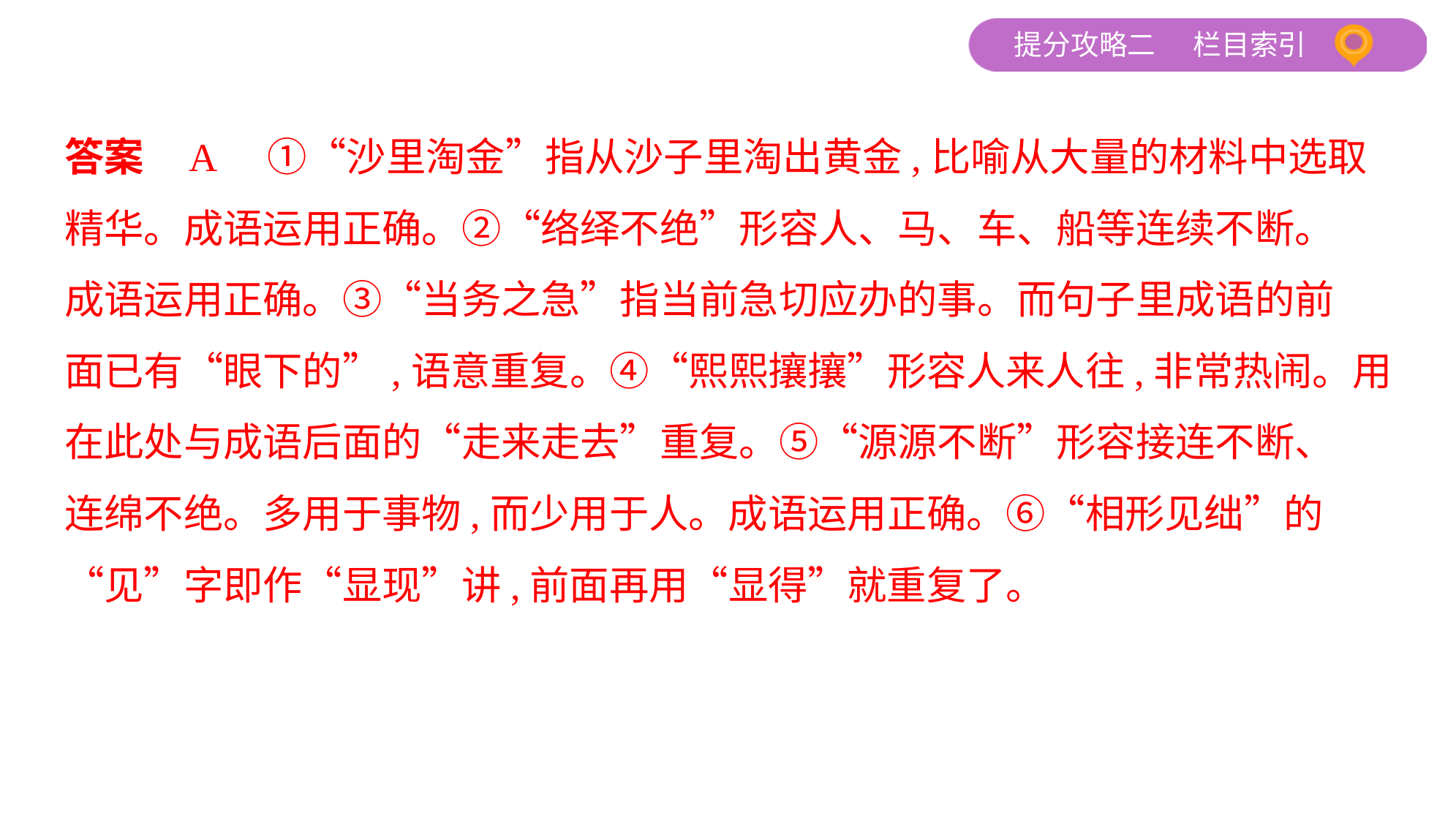

答案    A　①“沙里淘金”指从沙子里淘出黄金,比喻从大量的材料中选取
精华。成语运用正确。②“络绎不绝”形容人、马、车、船等连续不断。
成语运用正确。③“当务之急”指当前急切应办的事。而句子里成语的前
面已有“眼下的”,语意重复。④“熙熙攘攘”形容人来人往,非常热闹。用
在此处与成语后面的“走来走去”重复。⑤“源源不断”形容接连不断、
连绵不绝。多用于事物,而少用于人。成语运用正确。⑥“相形见绌”的
“见”字即作“显现”讲,前面再用“显得”就重复了。